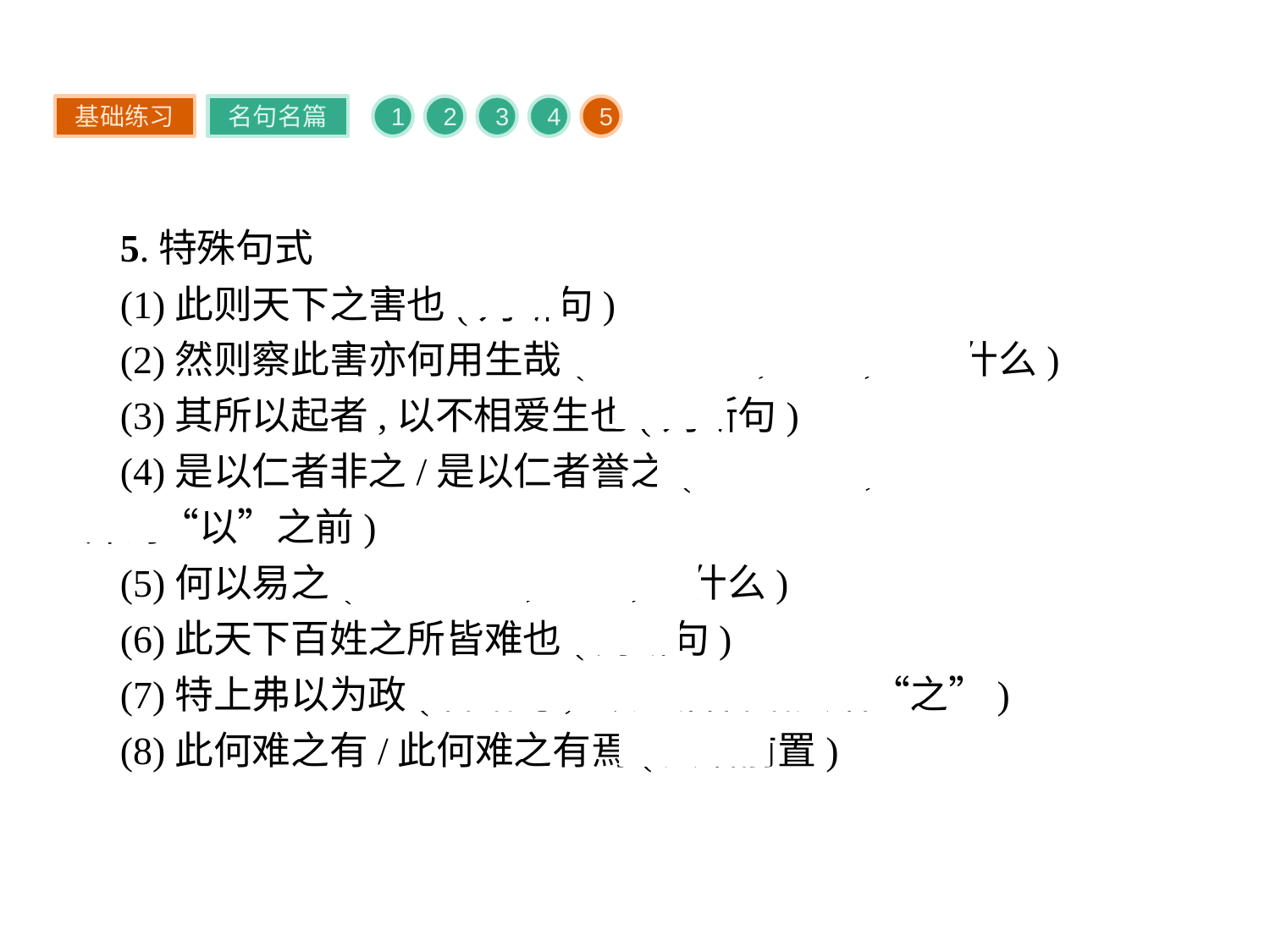

基础练习
名句名篇
1
2
3
4
5
5.特殊句式
(1)此则天下之害也(判断句)
(2)然则察此害亦何用生哉(宾语前置,用何,因为什么)
(3)其所以起者,以不相爱生也(判断句)
(4)是以仁者非之/是以仁者誉之(宾语前置,代词“是”置于介词“以”之前)
(5)何以易之(宾语前置,以何,用什么)
(6)此天下百姓之所皆难也(判断句)
(7)特上弗以为政(省略句,“以”后省略宾语“之”)
(8)此何难之有/此何难之有焉(宾语前置)